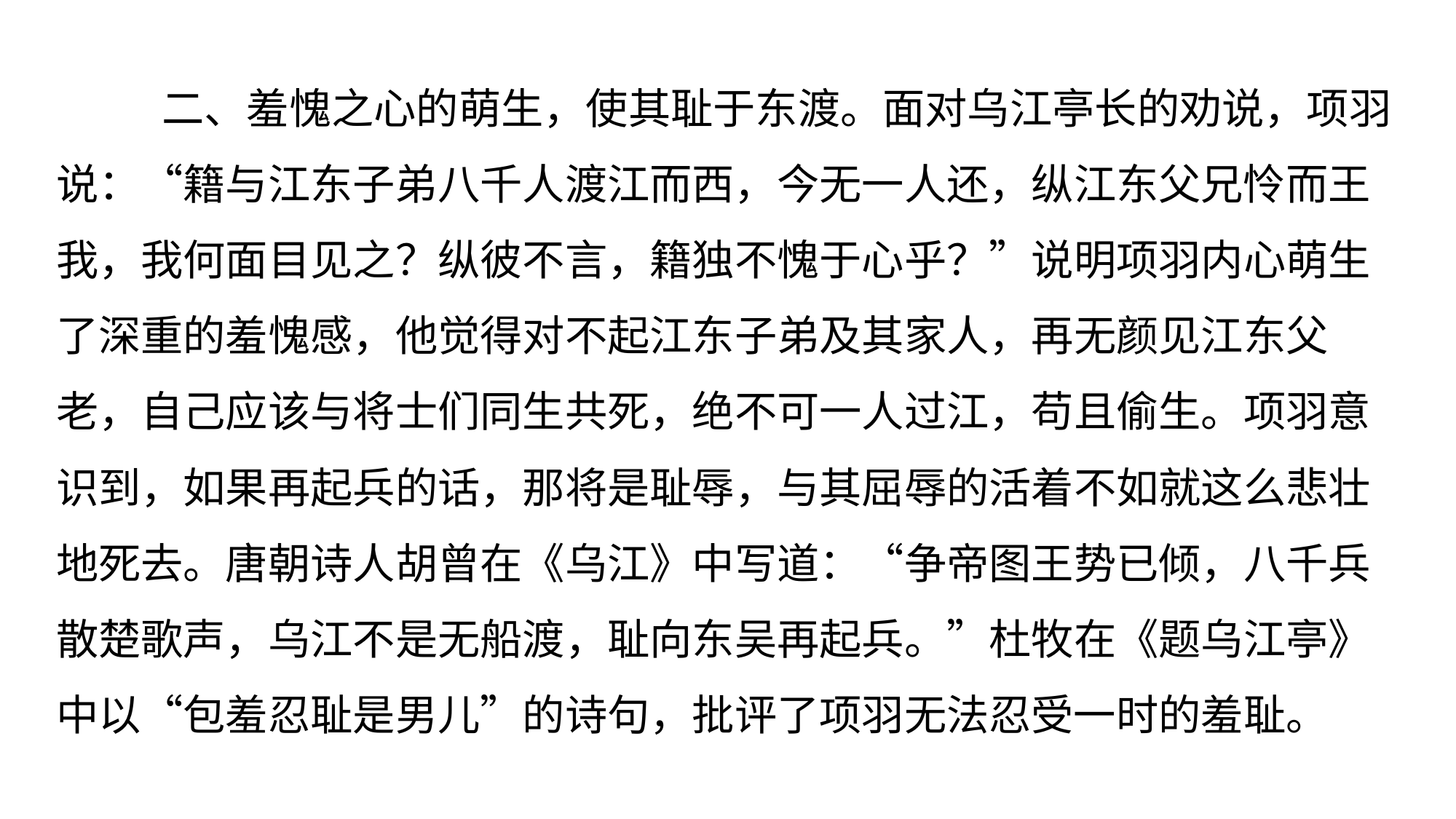

二、羞愧之心的萌生，使其耻于东渡。面对乌江亭长的劝说，项羽说：“籍与江东子弟八千人渡江而西，今无一人还，纵江东父兄怜而王我，我何面目见之？纵彼不言，籍独不愧于心乎？”说明项羽内心萌生了深重的羞愧感，他觉得对不起江东子弟及其家人，再无颜见江东父老，自己应该与将士们同生共死，绝不可一人过江，苟且偷生。项羽意识到，如果再起兵的话，那将是耻辱，与其屈辱的活着不如就这么悲壮地死去。唐朝诗人胡曾在《乌江》中写道：“争帝图王势已倾，八千兵散楚歌声，乌江不是无船渡，耻向东吴再起兵。”杜牧在《题乌江亭》中以“包羞忍耻是男儿”的诗句，批评了项羽无法忍受一时的羞耻。